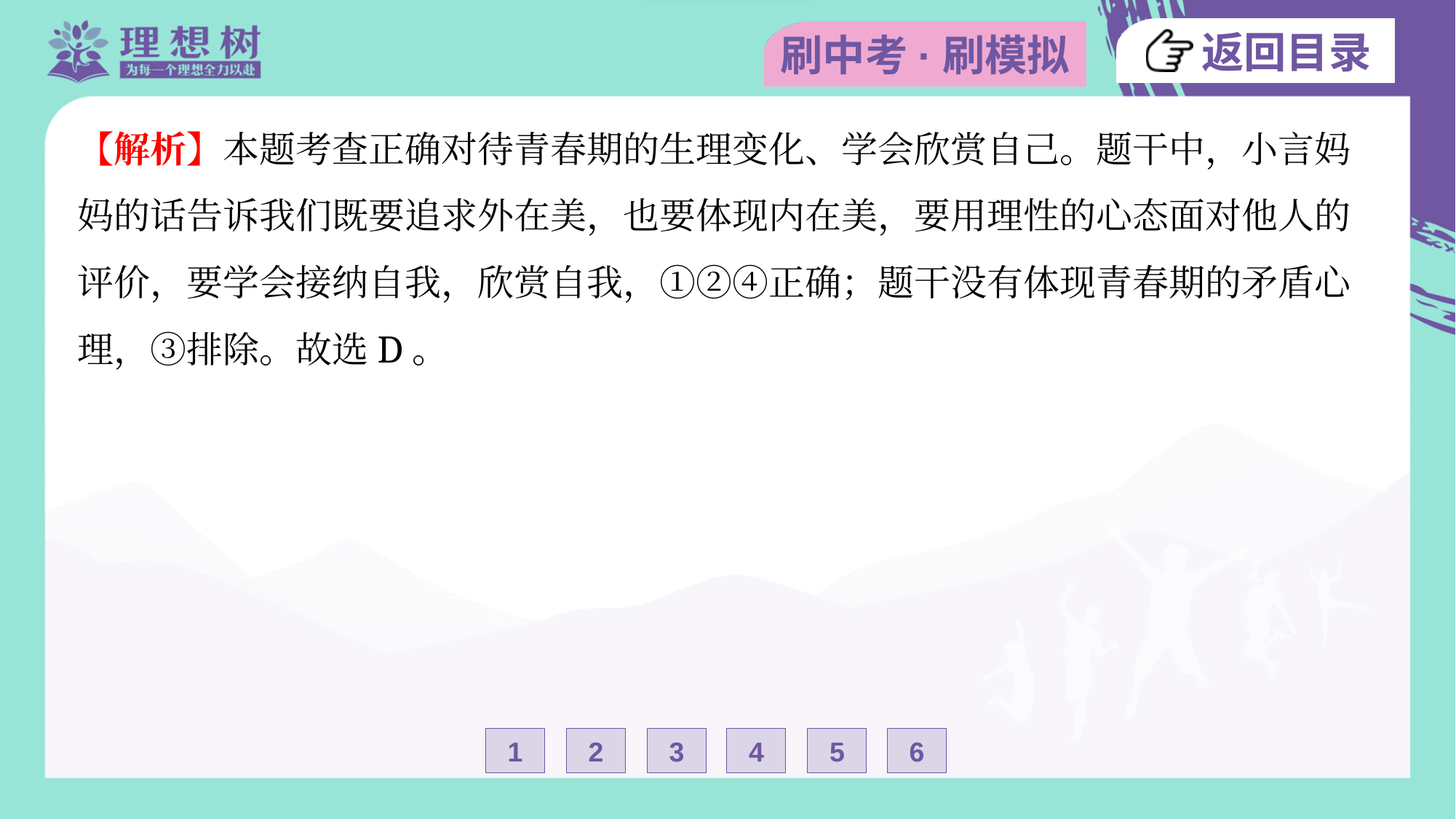

【解析】本题考查正确对待青春期的生理变化、学会欣赏自己。题干中，小言妈
妈的话告诉我们既要追求外在美，也要体现内在美，要用理性的心态面对他人的
评价，要学会接纳自我，欣赏自我，①②④正确；题干没有体现青春期的矛盾心
理，③排除。故选D。